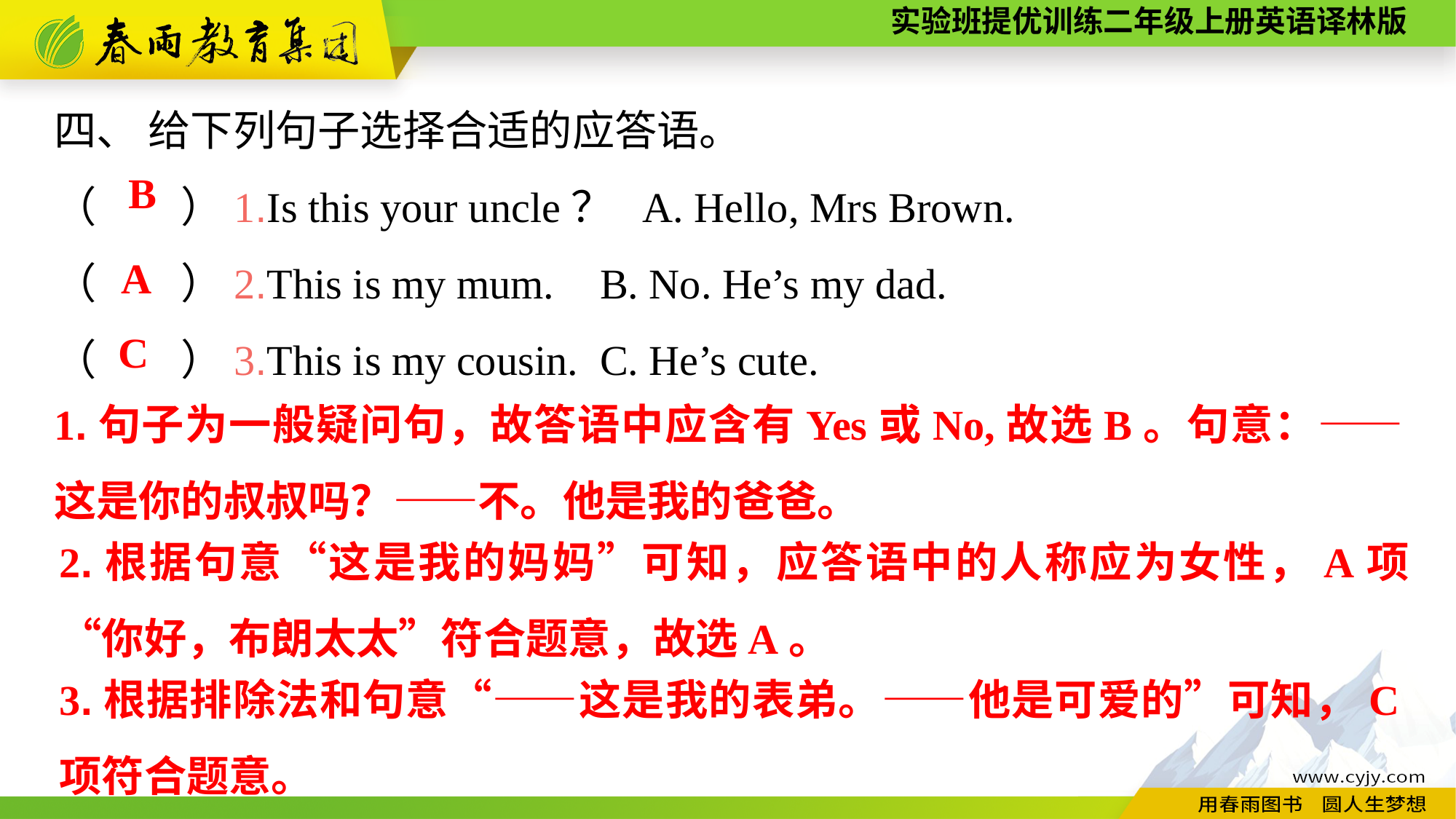

四、 给下列句子选择合适的应答语。
（　　）1.Is this your uncle？  A. Hello, Mrs Brown.
（　　）2.This is my mum.	B. No. He’s my dad.
（　　）3.This is my cousin.	C. He’s cute.
B
A
C
1.句子为一般疑问句，故答语中应含有Yes或No,故选B。句意：——这是你的叔叔吗？——不。他是我的爸爸。
2.根据句意“这是我的妈妈”可知，应答语中的人称应为女性，A项“你好，布朗太太”符合题意，故选A。
3.根据排除法和句意“——这是我的表弟。——他是可爱的”可知，C项符合题意。